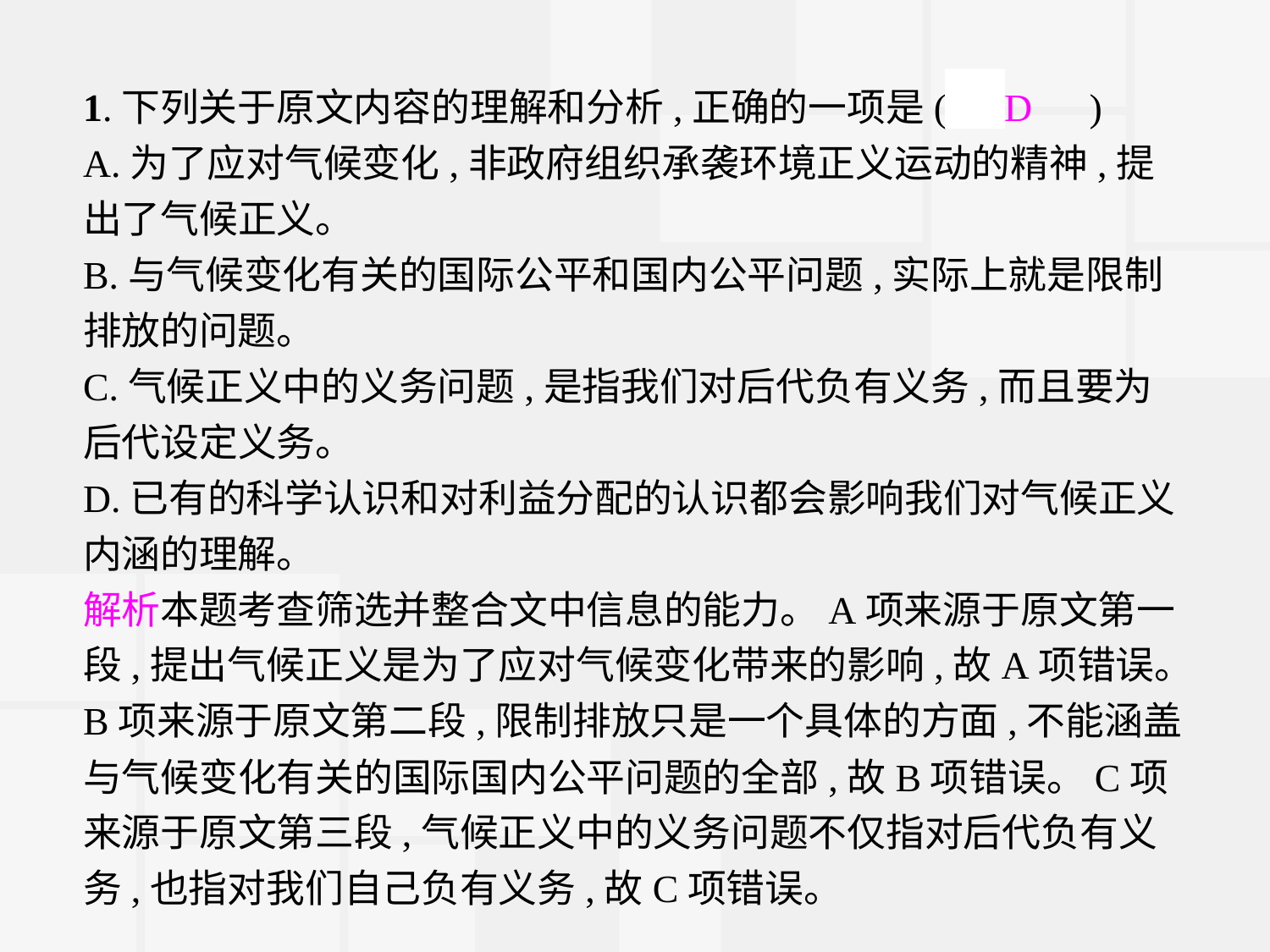

1.下列关于原文内容的理解和分析,正确的一项是(　D　)
A.为了应对气候变化,非政府组织承袭环境正义运动的精神,提出了气候正义。
B.与气候变化有关的国际公平和国内公平问题,实际上就是限制排放的问题。
C.气候正义中的义务问题,是指我们对后代负有义务,而且要为后代设定义务。
D.已有的科学认识和对利益分配的认识都会影响我们对气候正义内涵的理解。
解析本题考查筛选并整合文中信息的能力。A项来源于原文第一段,提出气候正义是为了应对气候变化带来的影响,故A项错误。B项来源于原文第二段,限制排放只是一个具体的方面,不能涵盖与气候变化有关的国际国内公平问题的全部,故B项错误。C项来源于原文第三段,气候正义中的义务问题不仅指对后代负有义务,也指对我们自己负有义务,故C项错误。